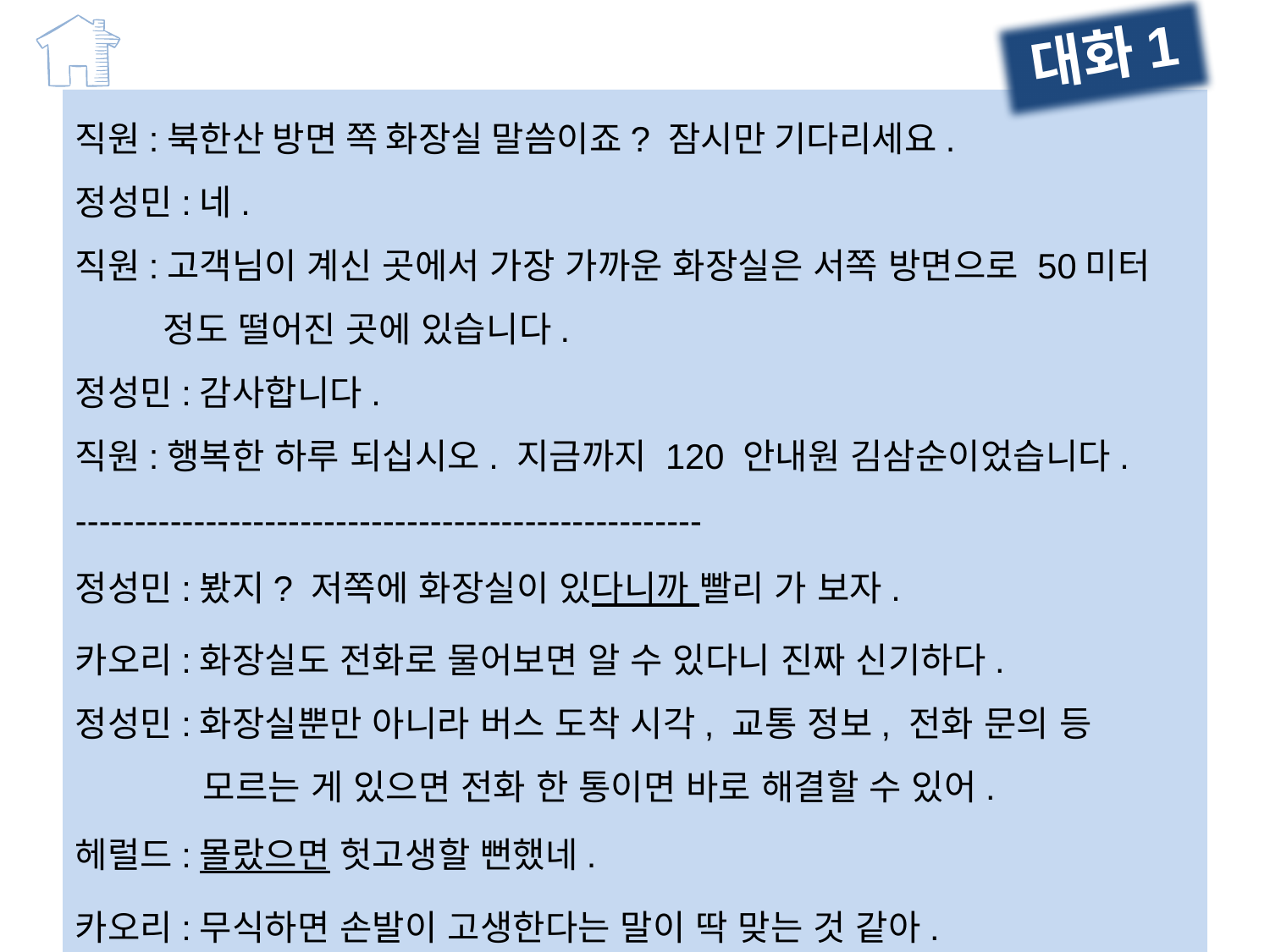

대화1

직원:북한산 방면 쪽 화장실 말씀이죠? 잠시만 기다리세요.
정성민:네.
직원:고객님이 계신 곳에서 가장 가까운 화장실은 서쪽 방면으로 50미터
        정도 떨어진 곳에 있습니다.
정성민:감사합니다.
직원:행복한 하루 되십시오. 지금까지 120 안내원 김삼순이었습니다.
-----------------------------------------------------
정성민:봤지? 저쪽에 화장실이 있다니까 빨리 가 보자.
카오리:화장실도 전화로 물어보면 알 수 있다니 진짜 신기하다.
정성민:화장실뿐만 아니라 버스 도착 시각, 교통 정보, 전화 문의 등
            모르는 게 있으면 전화 한 통이면 바로 해결할 수 있어.
헤럴드:몰랐으면 헛고생할 뻔했네.
카오리:무식하면 손발이 고생한다는 말이 딱 맞는 것 같아.